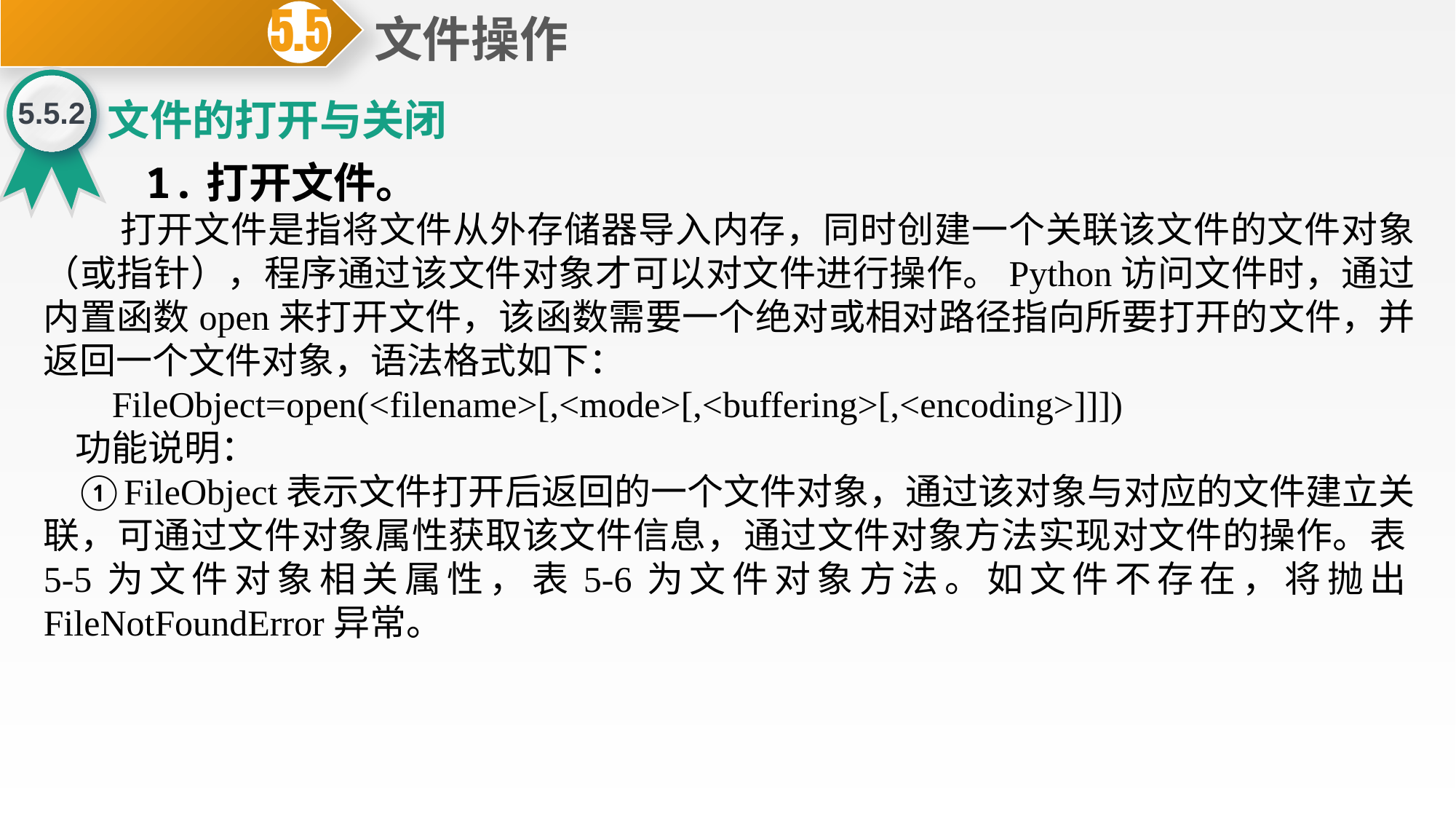

文件操作

5.5

5.5.2
文件的打开与关闭

    1.打开文件。
    打开文件是指将文件从外存储器导入内存，同时创建一个关联该文件的文件对象（或指针），程序通过该文件对象才可以对文件进行操作。Python访问文件时，通过内置函数open来打开文件，该函数需要一个绝对或相对路径指向所要打开的文件，并返回一个文件对象，语法格式如下：
    FileObject=open(<filename>[,<mode>[,<buffering>[,<encoding>]]])
功能说明：
①FileObject表示文件打开后返回的一个文件对象，通过该对象与对应的文件建立关联，可通过文件对象属性获取该文件信息，通过文件对象方法实现对文件的操作。表5-5为文件对象相关属性，表5-6为文件对象方法。如文件不存在，将抛出FileNotFoundError异常。